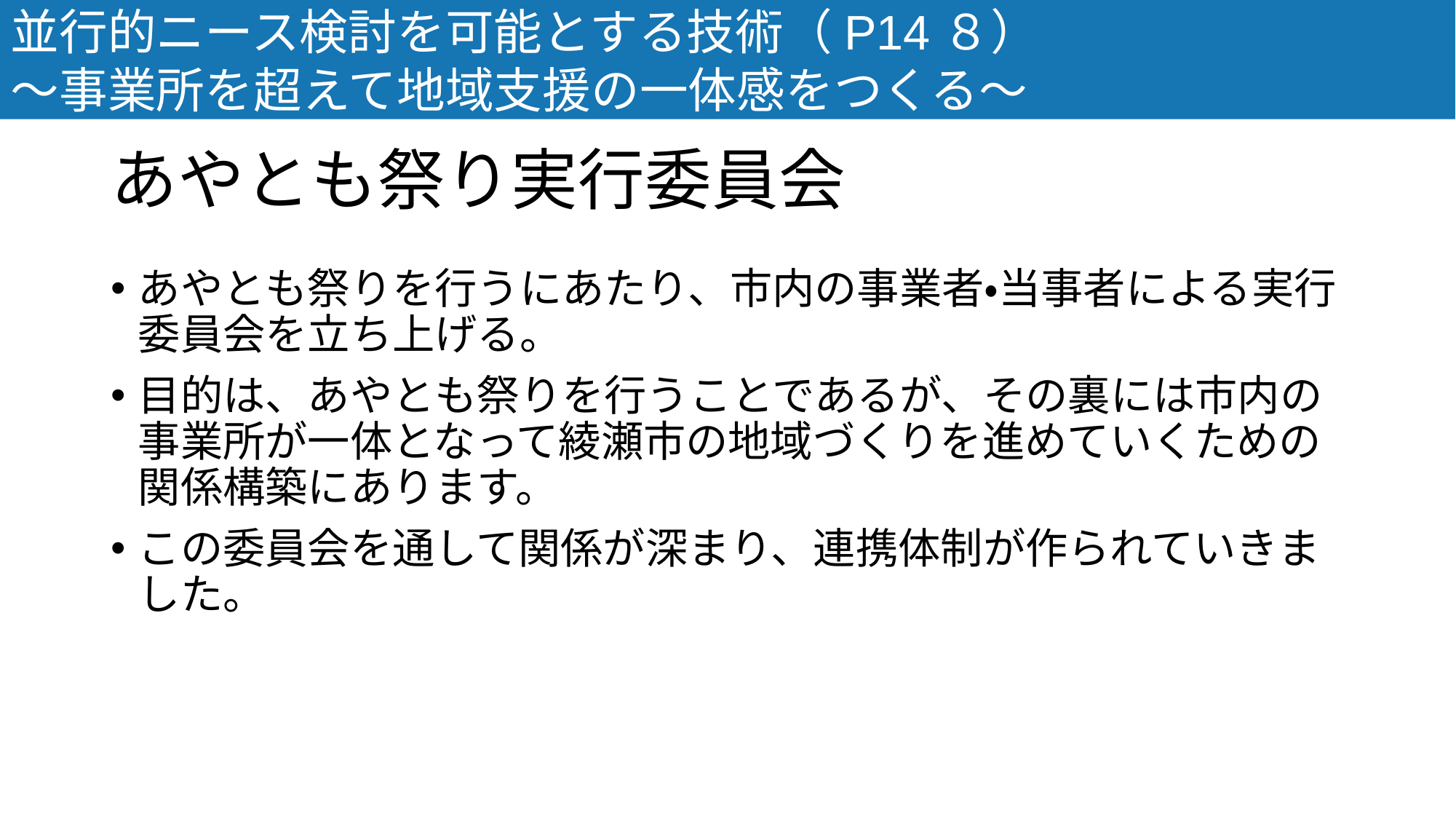

並行的ニース検討を可能とする技術（P14８）
～事業所を超えて地域支援の一体感をつくる～
# あやとも祭り実行委員会
あやとも祭りを行うにあたり、市内の事業者・当事者による実行委員会を立ち上げる。
目的は、あやとも祭りを行うことであるが、その裏には市内の事業所が一体となって綾瀬市の地域づくりを進めていくための関係構築にあります。
この委員会を通して関係が深まり、連携体制が作られていきました。